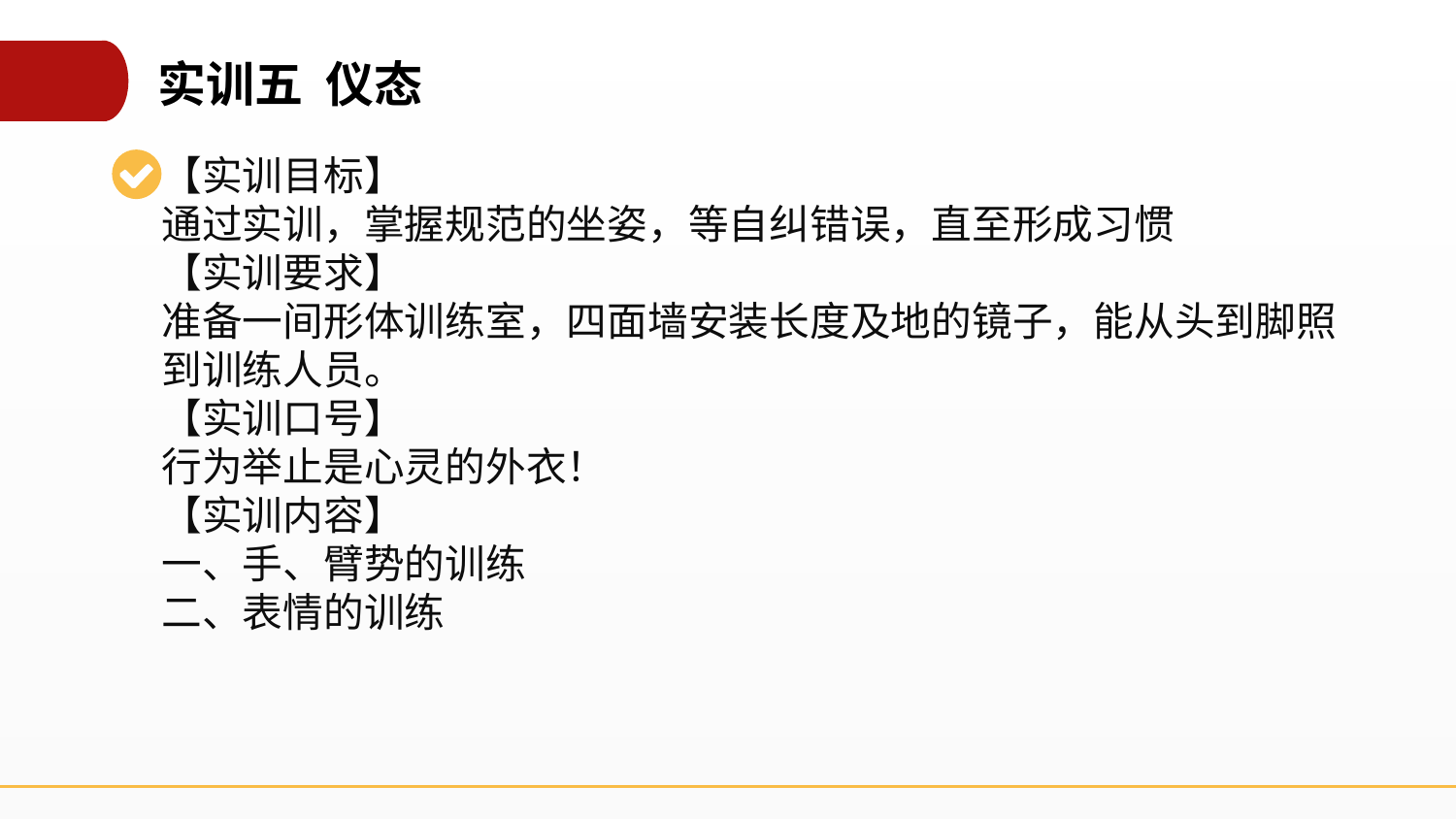

实训五  仪态

【实训目标】
通过实训，掌握规范的坐姿，等自纠错误，直至形成习惯
【实训要求】
准备一间形体训练室，四面墙安装长度及地的镜子，能从头到脚照到训练人员。
【实训口号】
行为举止是心灵的外衣！
【实训内容】
一、手、臂势的训练
二、表情的训练